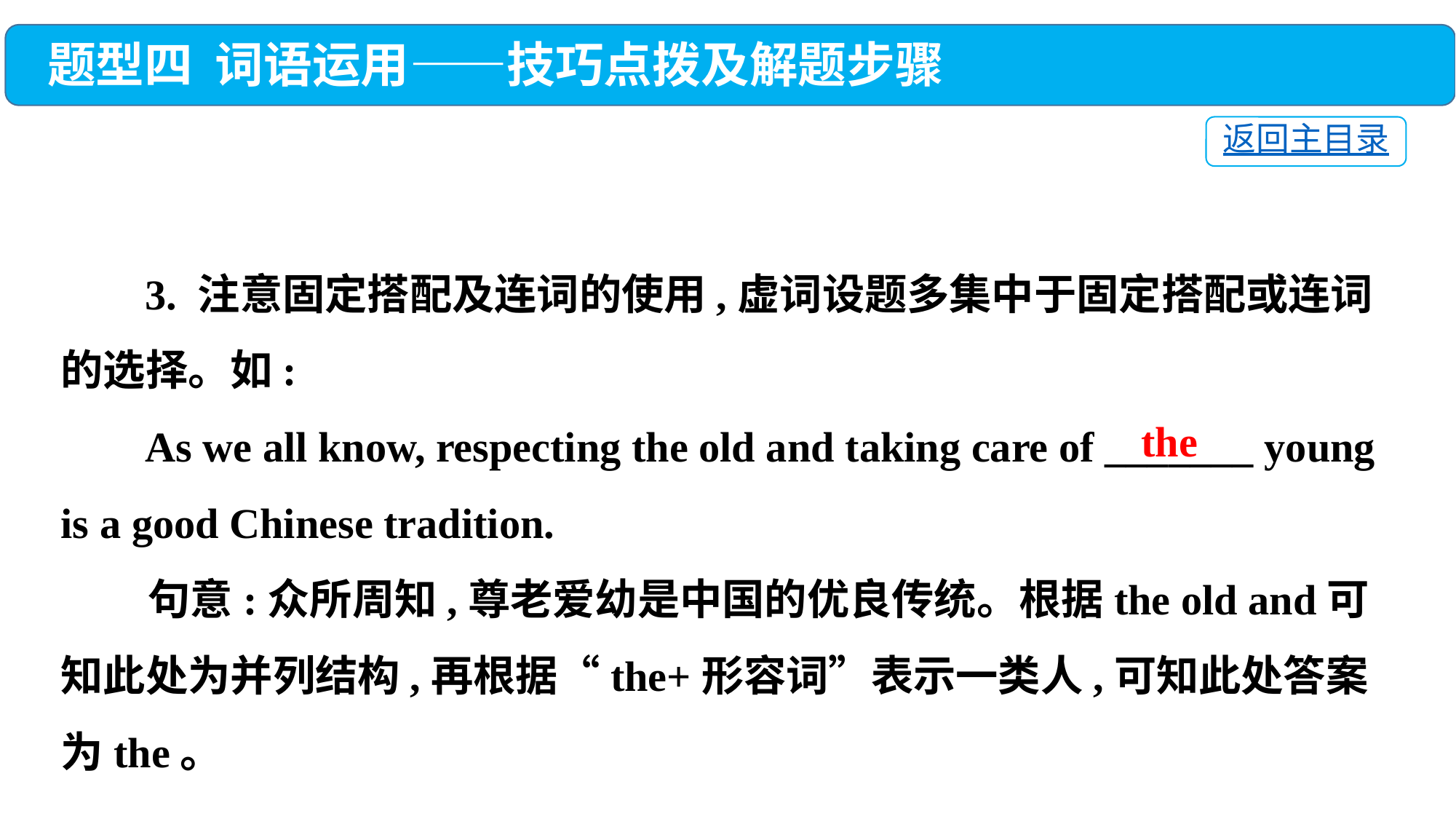

题型四  词语运用——技巧点拨及解题步骤
返回主目录
        3. 注意固定搭配及连词的使用,虚词设题多集中于固定搭配或连词的选择。如:
        As we all know, respecting the old and taking care of _______ young is a good Chinese tradition.
        句意:众所周知,尊老爱幼是中国的优良传统。根据the old and可知此处为并列结构,再根据“the+形容词”表示一类人,可知此处答案为the。
the